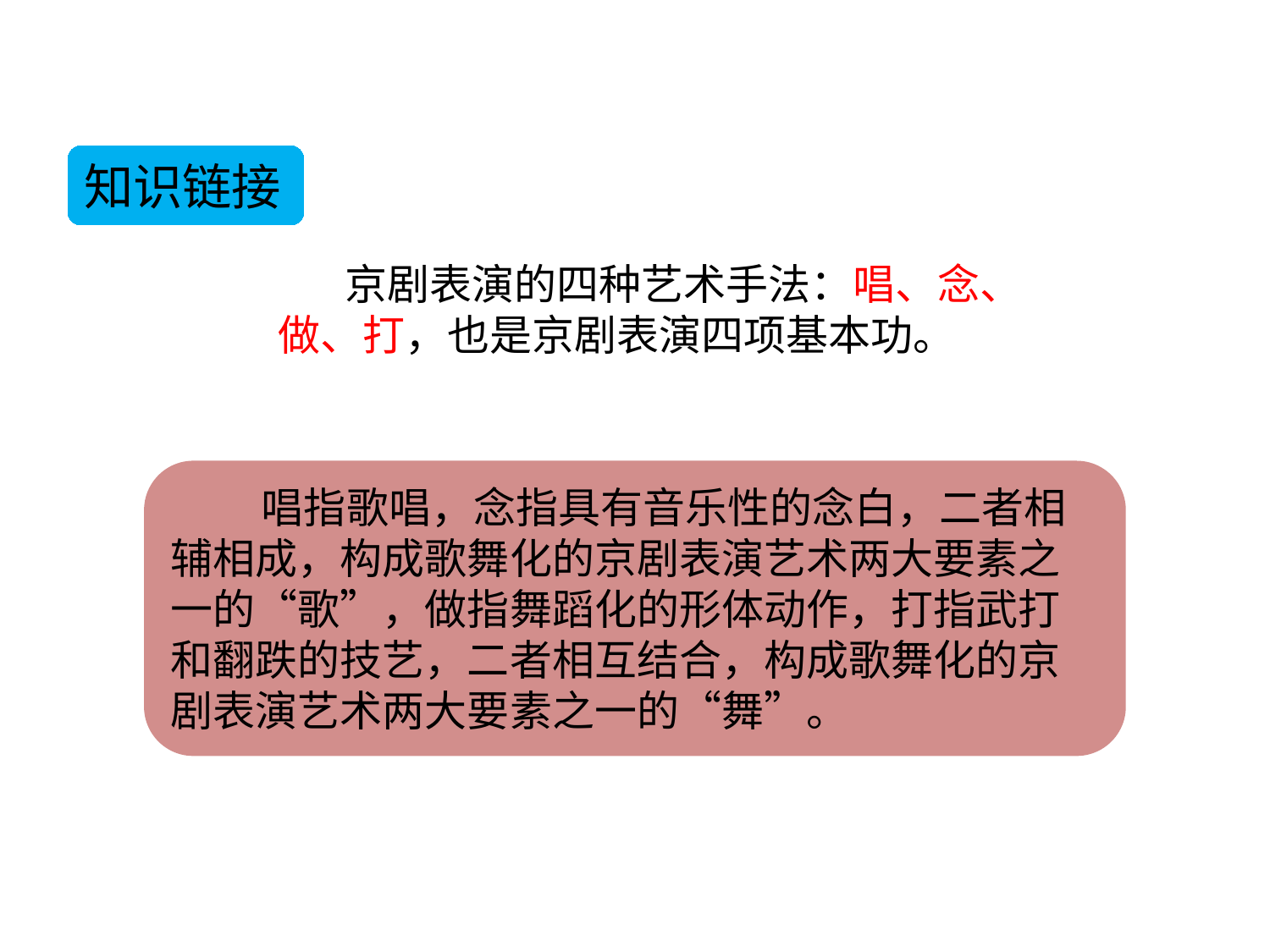

知识链接
      京剧表演的四种艺术手法：唱、念、做、打，也是京剧表演四项基本功。
    唱指歌唱，念指具有音乐性的念白，二者相辅相成，构成歌舞化的京剧表演艺术两大要素之一的“歌”，做指舞蹈化的形体动作，打指武打和翻跌的技艺，二者相互结合，构成歌舞化的京剧表演艺术两大要素之一的“舞”。